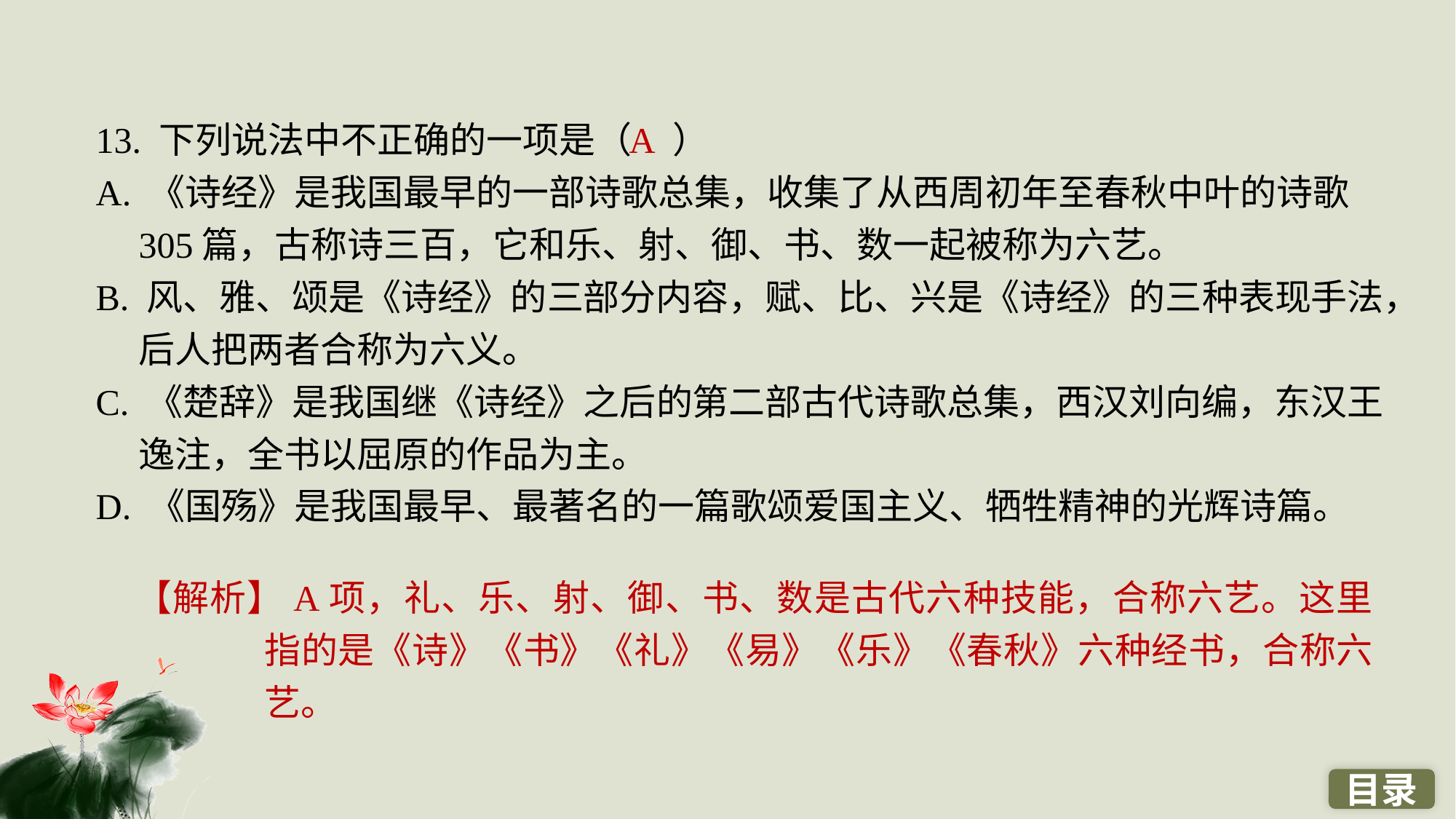

13. 下列说法中不正确的一项是（     ）
A. 《诗经》是我国最早的一部诗歌总集，收集了从西周初年至春秋中叶的诗歌305篇，古称诗三百，它和乐、射、御、书、数一起被称为六艺。
B. 风、雅、颂是《诗经》的三部分内容，赋、比、兴是《诗经》的三种表现手法，后人把两者合称为六义。
C. 《楚辞》是我国继《诗经》之后的第二部古代诗歌总集，西汉刘向编，东汉王逸注，全书以屈原的作品为主。
D. 《国殇》是我国最早、最著名的一篇歌颂爱国主义、牺牲精神的光辉诗篇。
A
【解析】A项，礼、乐、射、御、书、数是古代六种技能，合称六艺。这里指的是《诗》《书》《礼》《易》《乐》《春秋》六种经书，合称六艺。